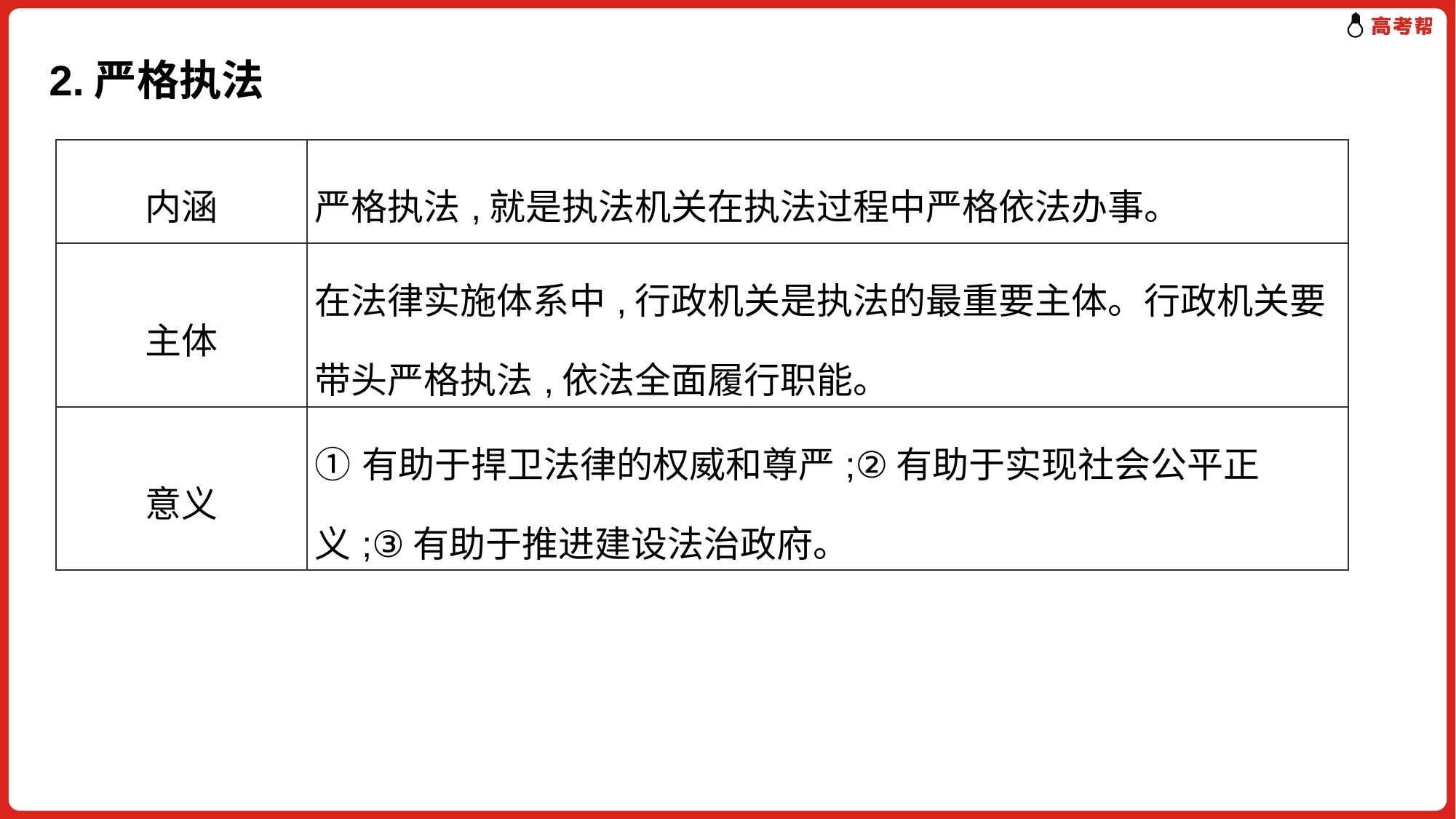

# 2.严格执法
| 内涵 | 严格执法,就是执法机关在执法过程中严格依法办事。 |
| --- | --- |
| 主体 | 在法律实施体系中,行政机关是执法的最重要主体。行政机关要带头严格执法,依法全面履行职能。 |
| 意义 | ①有助于捍卫法律的权威和尊严;②有助于实现社会公平正义;③有助于推进建设法治政府。 |